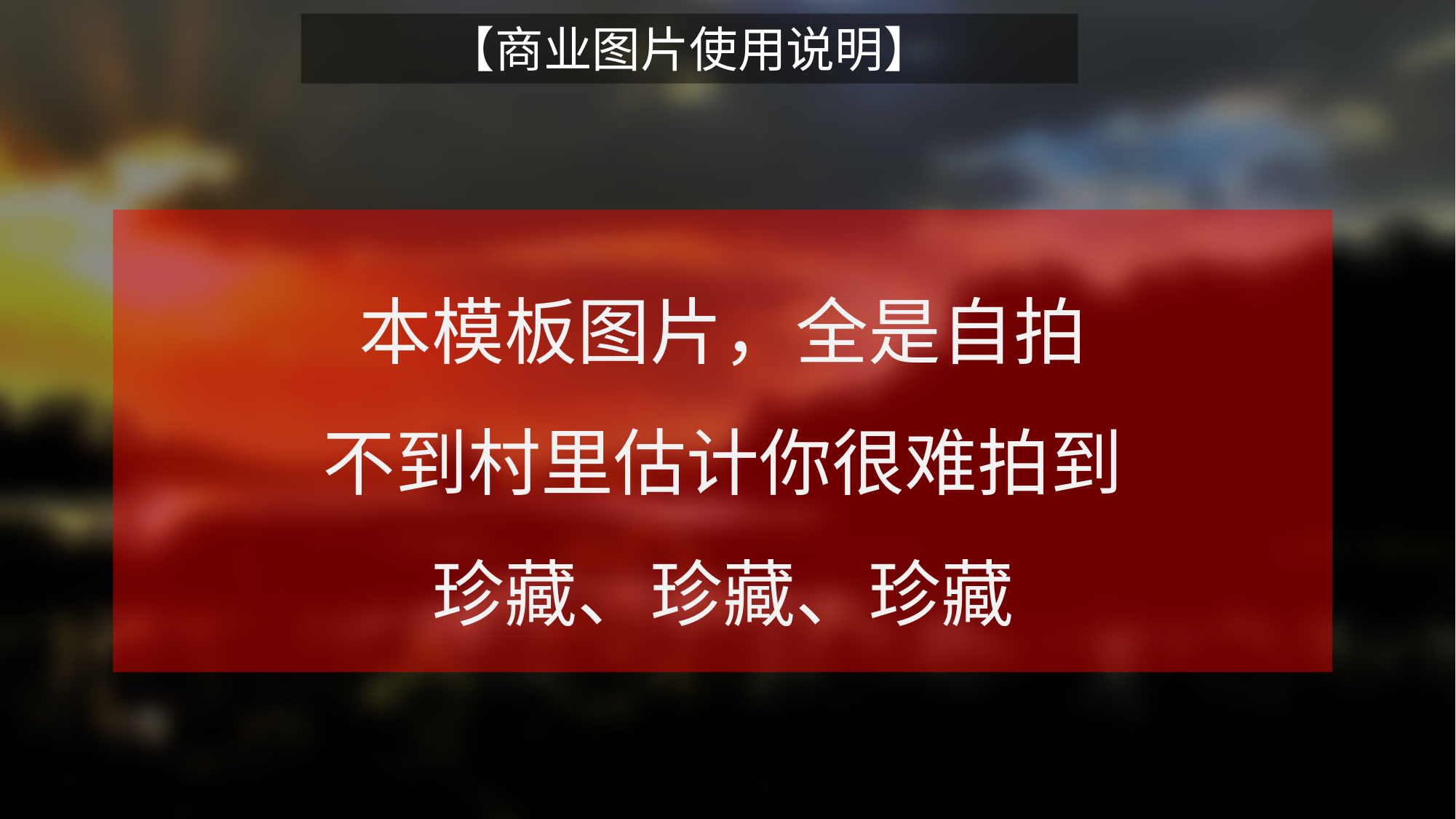

【商业图片使用说明】

本模板图片，全是自拍
不到村里估计你很难拍到
珍藏、珍藏、珍藏